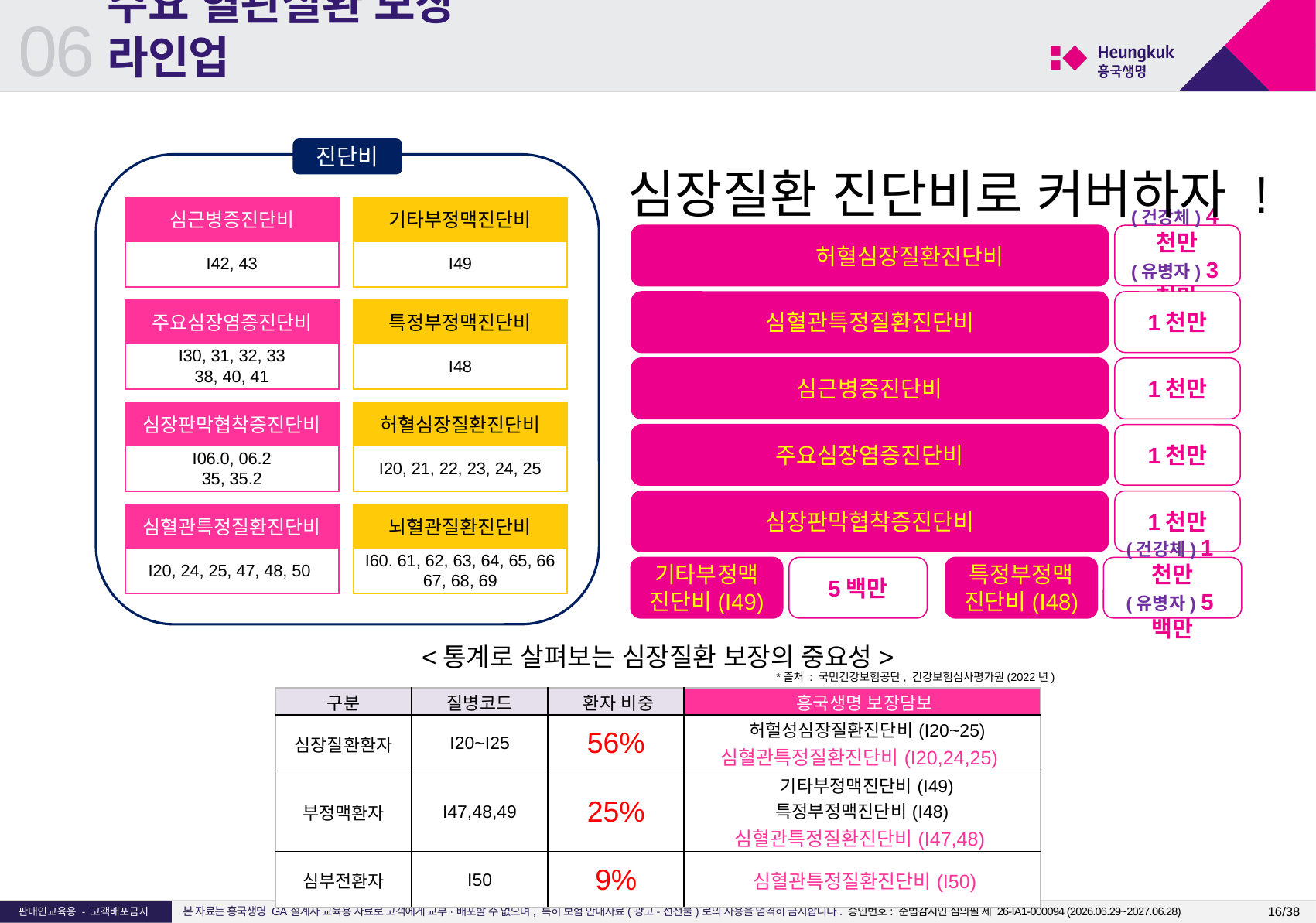

06
# 주요 혈관질환 보장 라인업
진단비

심근병증진단비
I42, 43
기타부정맥진단비
I49
주요심장염증진단비
I30, 31, 32, 33
38, 40, 41
특정부정맥진단비
I48
심장판막협착증진단비
I06.0, 06.2
35, 35.2
허혈심장질환진단비
I20, 21, 22, 23, 24, 25
심혈관특정질환진단비
I20, 24, 25, 47, 48, 50
뇌혈관질환진단비
I60. 61, 62, 63, 64, 65, 66
67, 68, 69
심장질환 진단비로 커버하자 !
뇌혈관,허혈심장질환진단비
(건강체) 4천만
(유병자) 3천만
심혈관특정질환진단비
1천만
심근병증진단비
1천만
주요심장염증진단비
1천만
심장판막협착증진단비
1천만
기타부정맥
진단비(I49)
5백만
특정부정맥
진단비(I48)
(건강체) 1천만
(유병자) 5백만
<통계로 살펴보는 심장질환 보장의 중요성>
*츨처 : 국민건강보험공단, 건강보험심사평가원(2022년)
| 구분 | 질병코드 | 환자 비중 | 흥국생명 보장담보 |
| --- | --- | --- | --- |
| 심장질환환자 | I20~I25 | 56% | 허헐성심장질환진단비(I20~25) 심혈관특정질환진단비(I20,24,25) |
| 부정맥환자 | I47,48,49 | 25% | 기타부정맥진단비(I49) 특정부정맥진단비(I48) 심혈관특정질환진단비(I47,48) |
| 심부전환자 | I50 | 9% | 심혈관특정질환진단비(I50) |
16/38